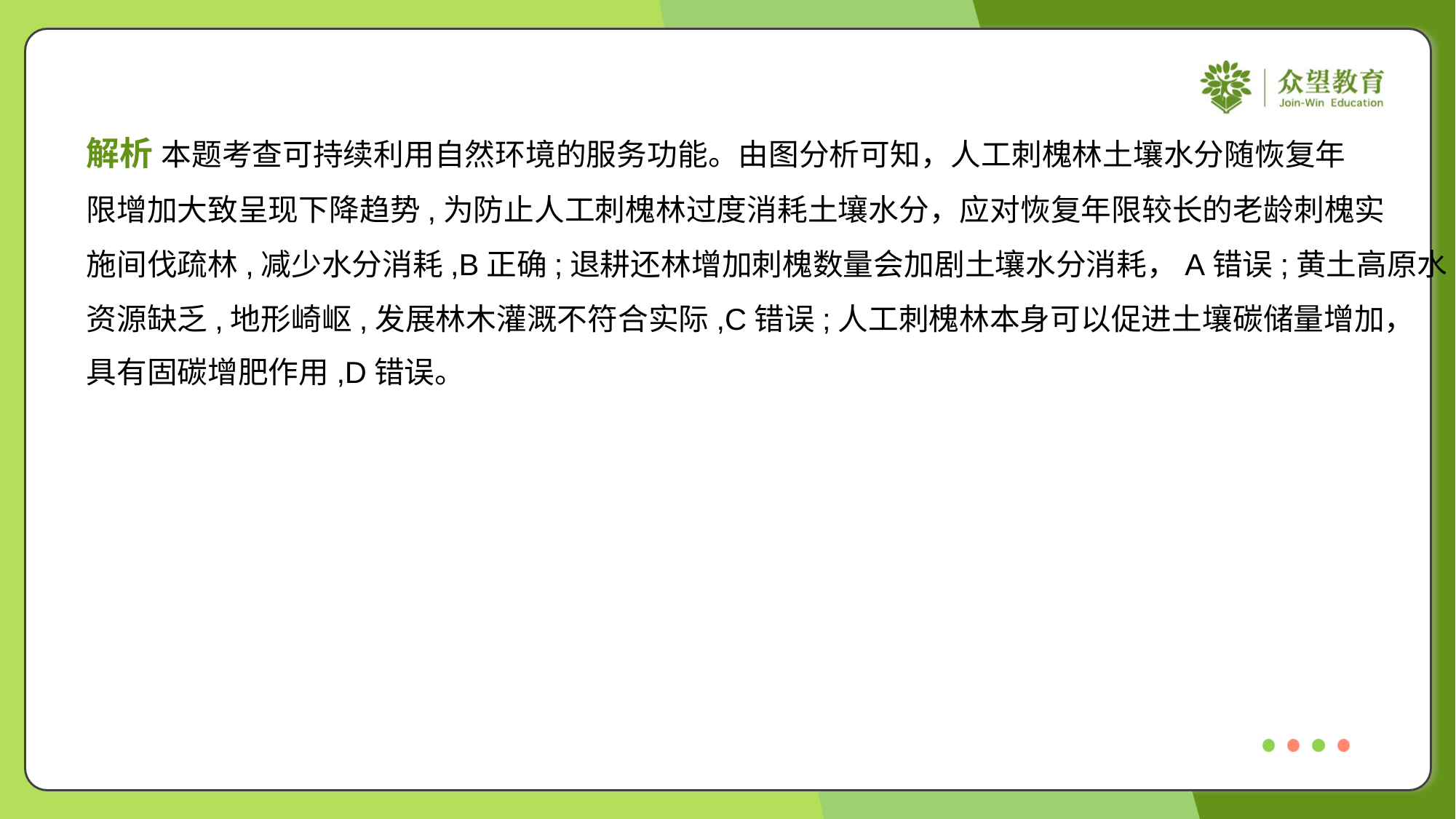

解析 本题考查可持续利用自然环境的服务功能。由图分析可知，人工刺槐林土壤水分随恢复年
限增加大致呈现下降趋势,为防止人工刺槐林过度消耗土壤水分，应对恢复年限较长的老龄刺槐实
施间伐疏林,减少水分消耗,B正确;退耕还林增加刺槐数量会加剧土壤水分消耗，A错误;黄土高原水
资源缺乏,地形崎岖,发展林木灌溉不符合实际,C错误;人工刺槐林本身可以促进土壤碳储量增加，
具有固碳增肥作用,D错误。